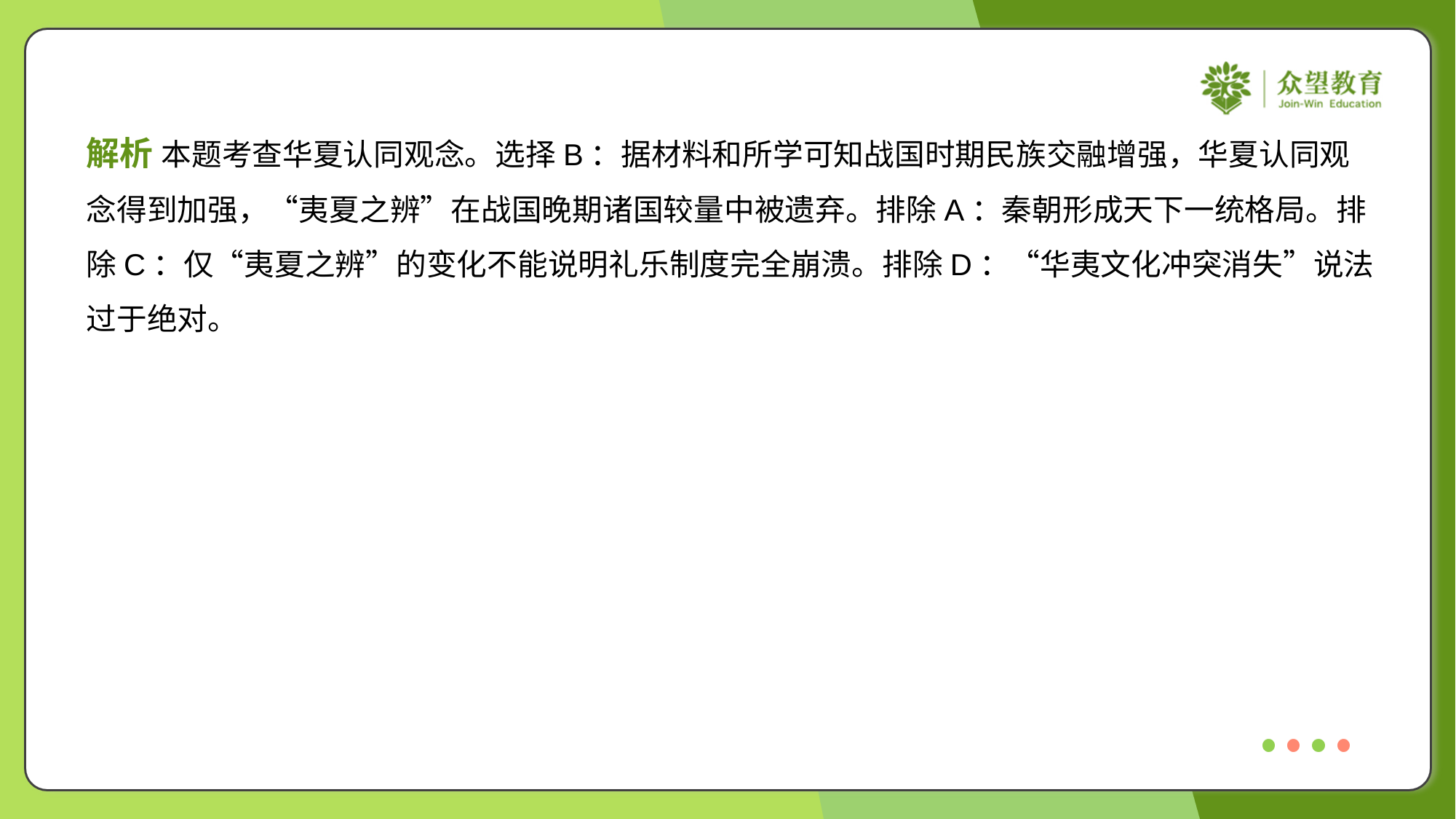

解析 本题考查华夏认同观念。选择B：据材料和所学可知战国时期民族交融增强，华夏认同观
念得到加强，“夷夏之辨”在战国晚期诸国较量中被遗弃。排除A：秦朝形成天下一统格局。排
除C：仅“夷夏之辨”的变化不能说明礼乐制度完全崩溃。排除D：“华夷文化冲突消失”说法
过于绝对。